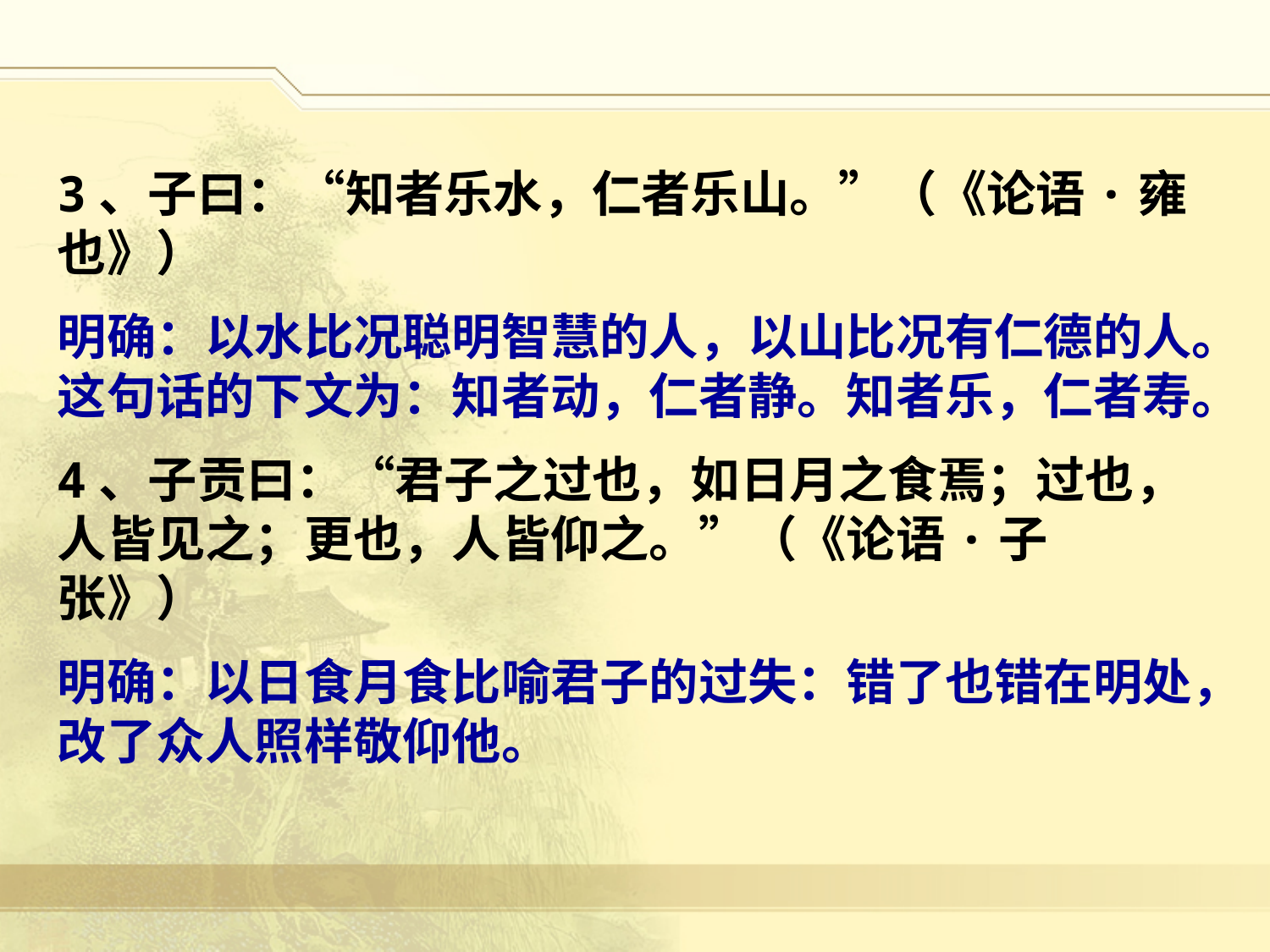

3、子曰：“知者乐水，仁者乐山。”（《论语·雍也》）
明确：以水比况聪明智慧的人，以山比况有仁德的人。这句话的下文为：知者动，仁者静。知者乐，仁者寿。
4、子贡曰：“君子之过也，如日月之食焉；过也，人皆见之；更也，人皆仰之。”（《论语·子张》）
明确：以日食月食比喻君子的过失：错了也错在明处，改了众人照样敬仰他。